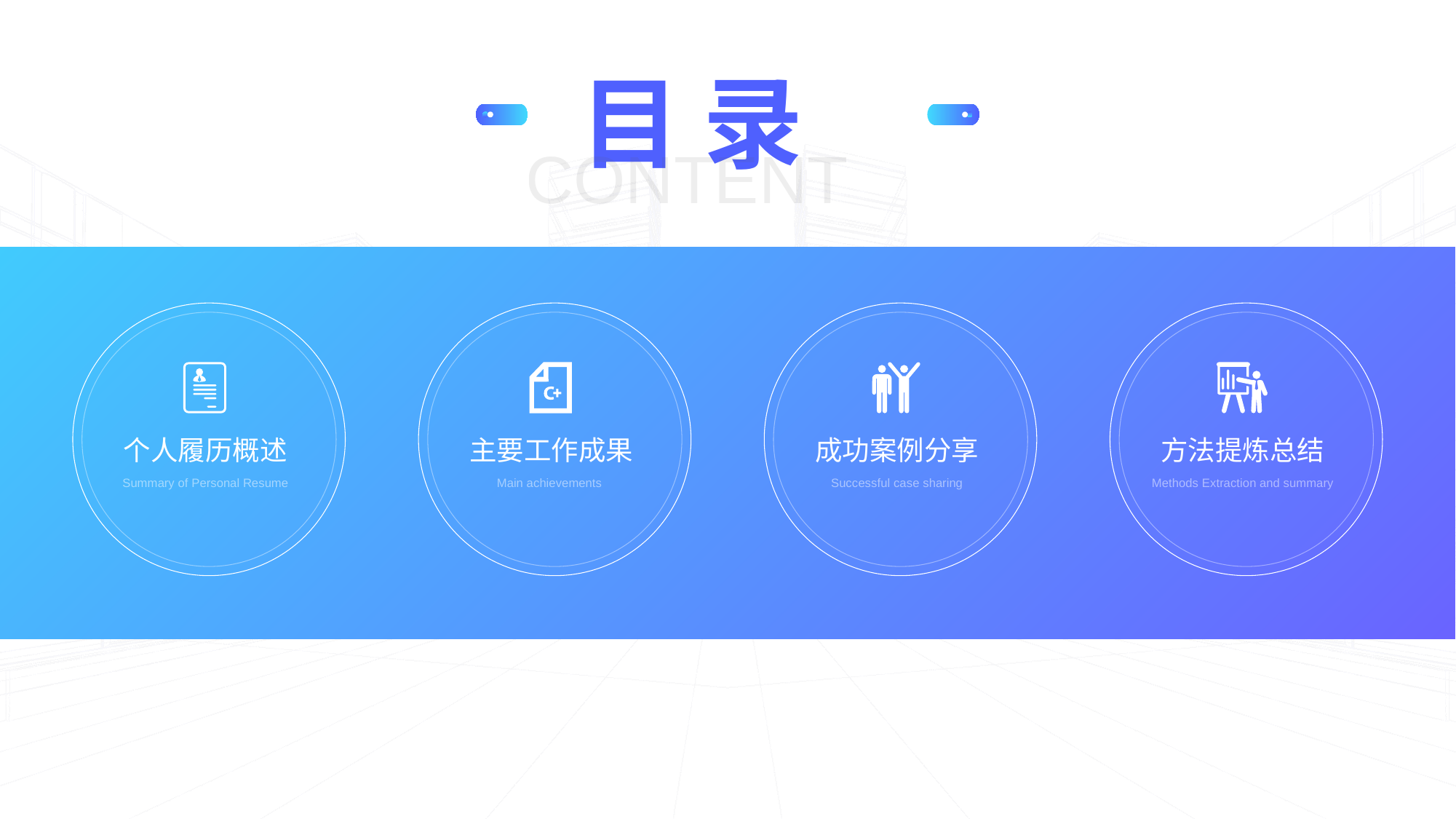

个人履历概述
Summary of Personal Resume

主要工作成果
Main achievements

成功案例分享
Successful case sharing

方法提炼总结
Methods Extraction and summary